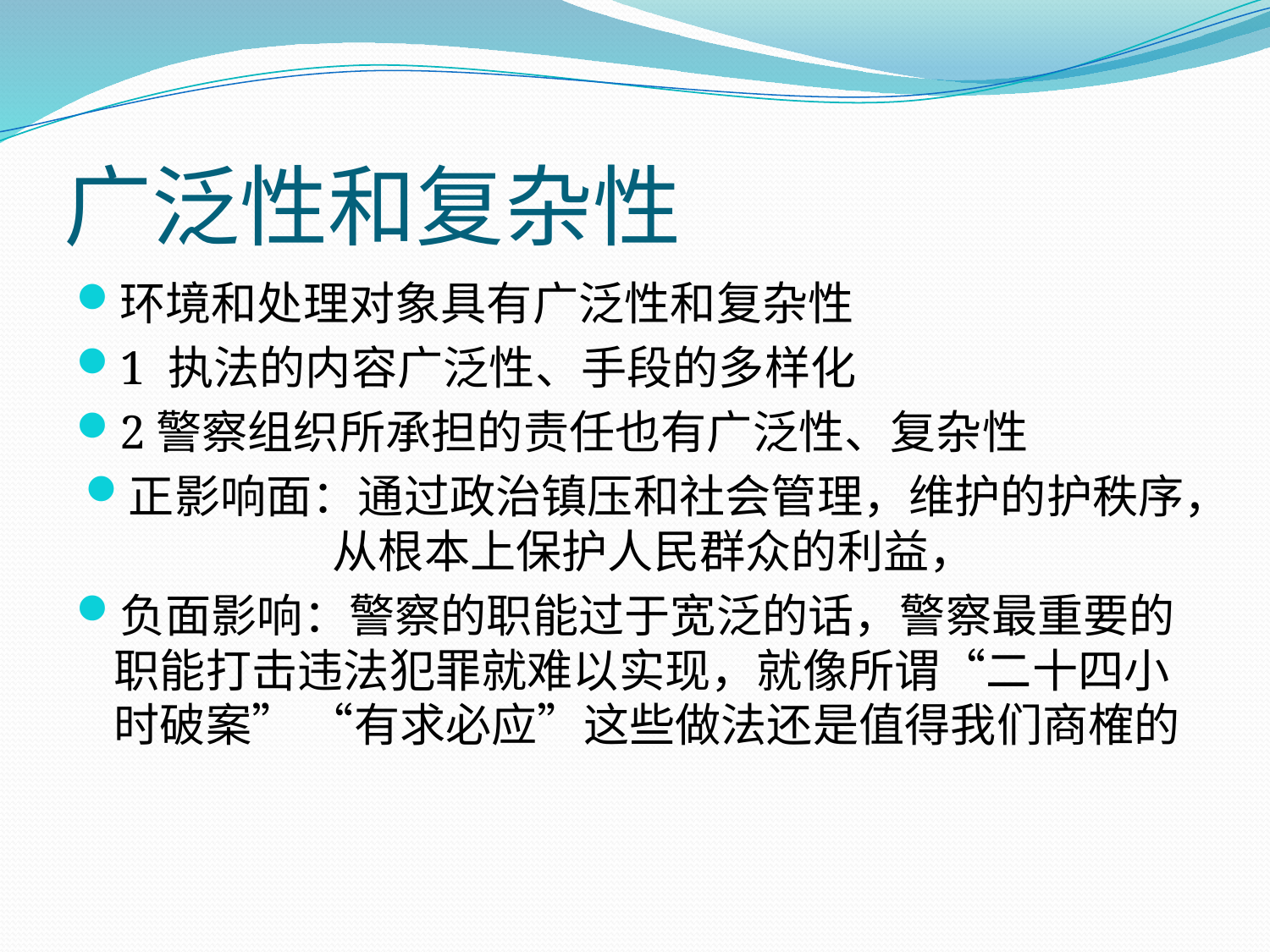

# 广泛性和复杂性
环境和处理对象具有广泛性和复杂性
1 执法的内容广泛性、手段的多样化
2警察组织所承担的责任也有广泛性、复杂性
正影响面：通过政治镇压和社会管理，维护的护秩序，从根本上保护人民群众的利益，
负面影响：警察的职能过于宽泛的话，警察最重要的职能打击违法犯罪就难以实现，就像所谓“二十四小时破案” “有求必应”这些做法还是值得我们商榷的